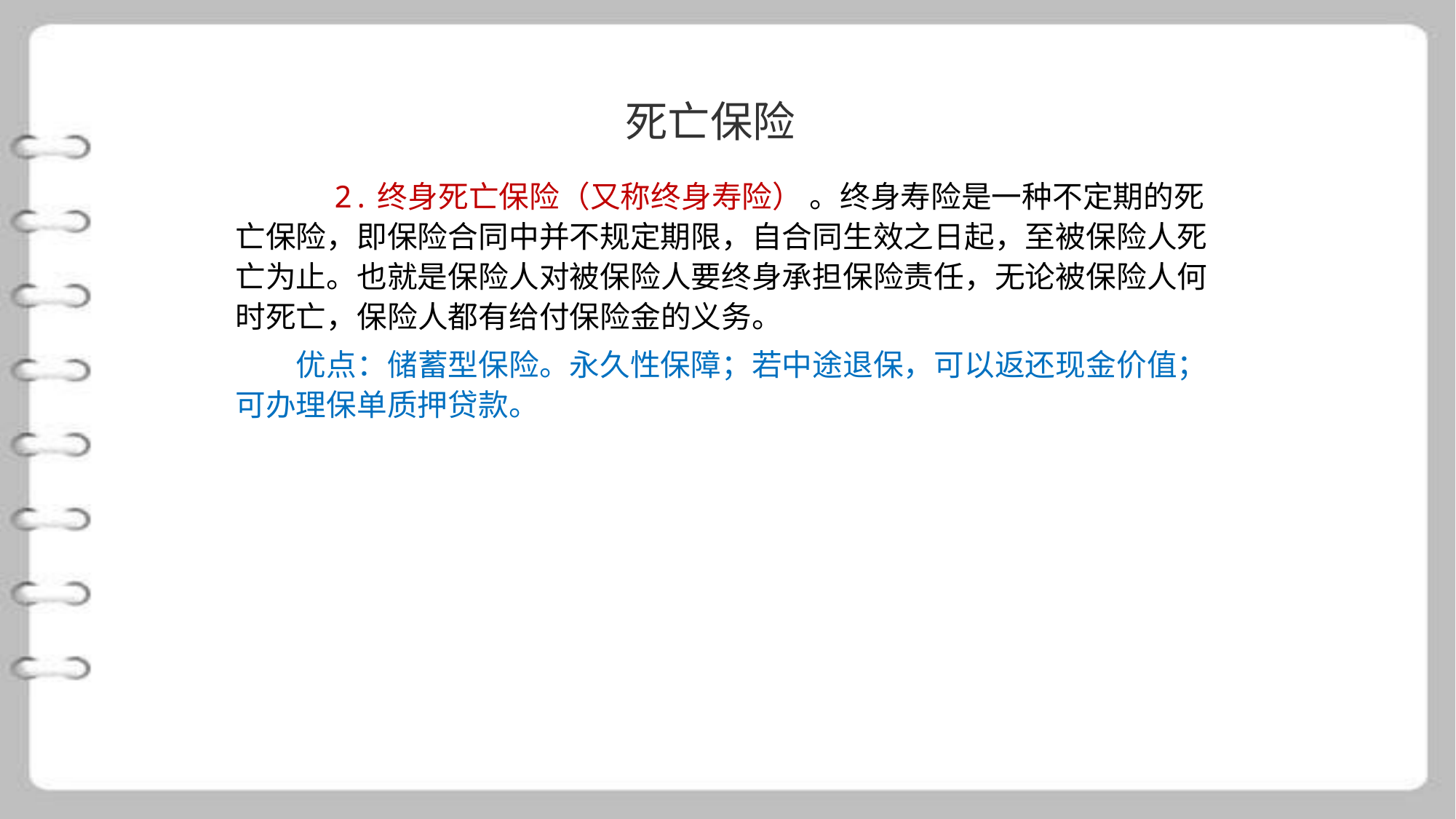

死亡保险
　　　2.终身死亡保险（又称终身寿险） 。终身寿险是一种不定期的死亡保险，即保险合同中并不规定期限，自合同生效之日起，至被保险人死亡为止。也就是保险人对被保险人要终身承担保险责任，无论被保险人何时死亡，保险人都有给付保险金的义务。
　　优点：储蓄型保险。永久性保障；若中途退保，可以返还现金价值；可办理保单质押贷款。